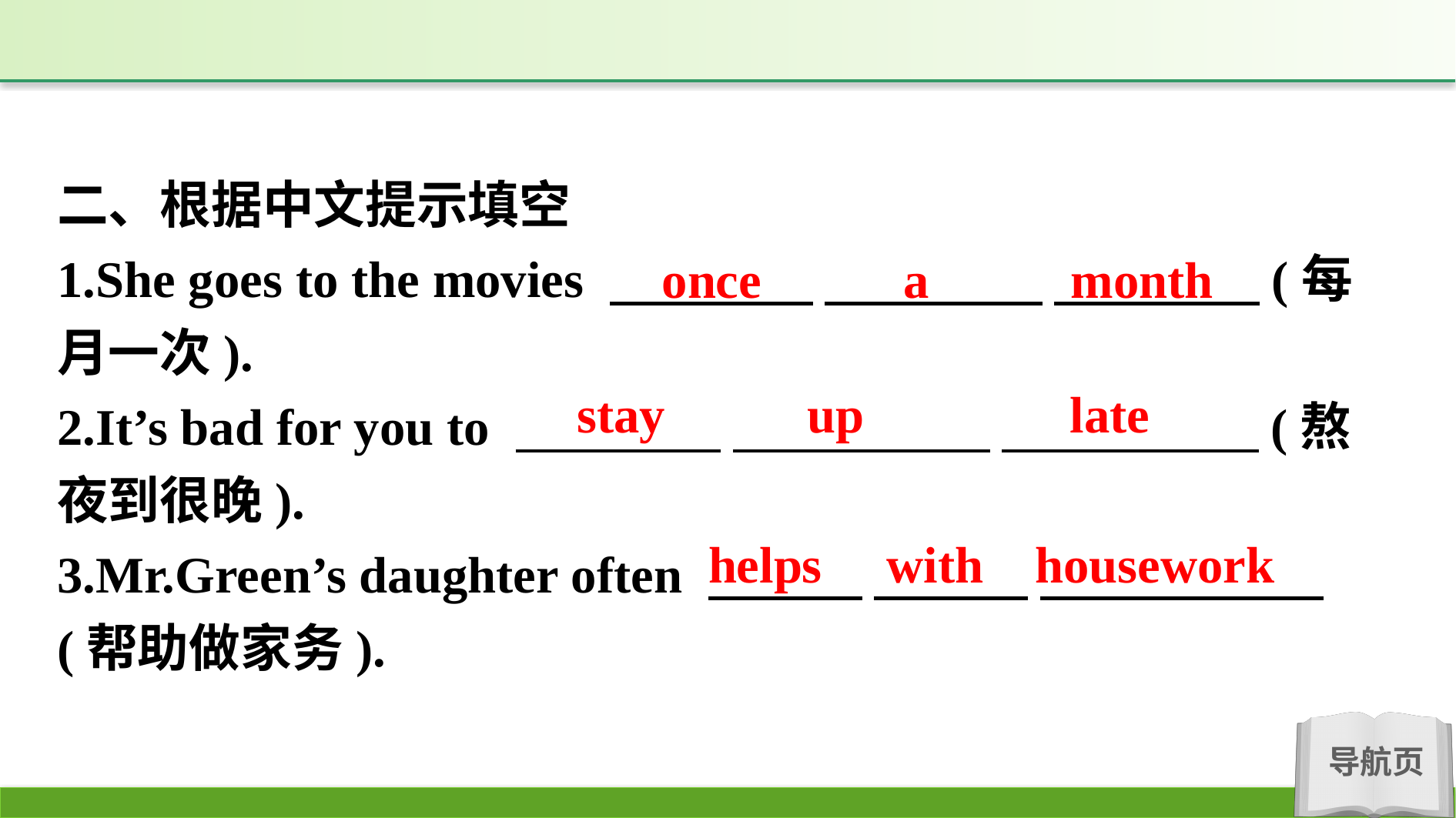

二、根据中文提示填空
1.She goes to the movies 　　   　 　 　　　 　　　　(每月一次).
2.It’s bad for you to 　　　　 　　　　　 　　　　　(熬夜到很晚).
3.Mr.Green’s daughter often 　　　 　　　 　  　         　(帮助做家务).
once           a           month
stay           up                late
helps     with    housework